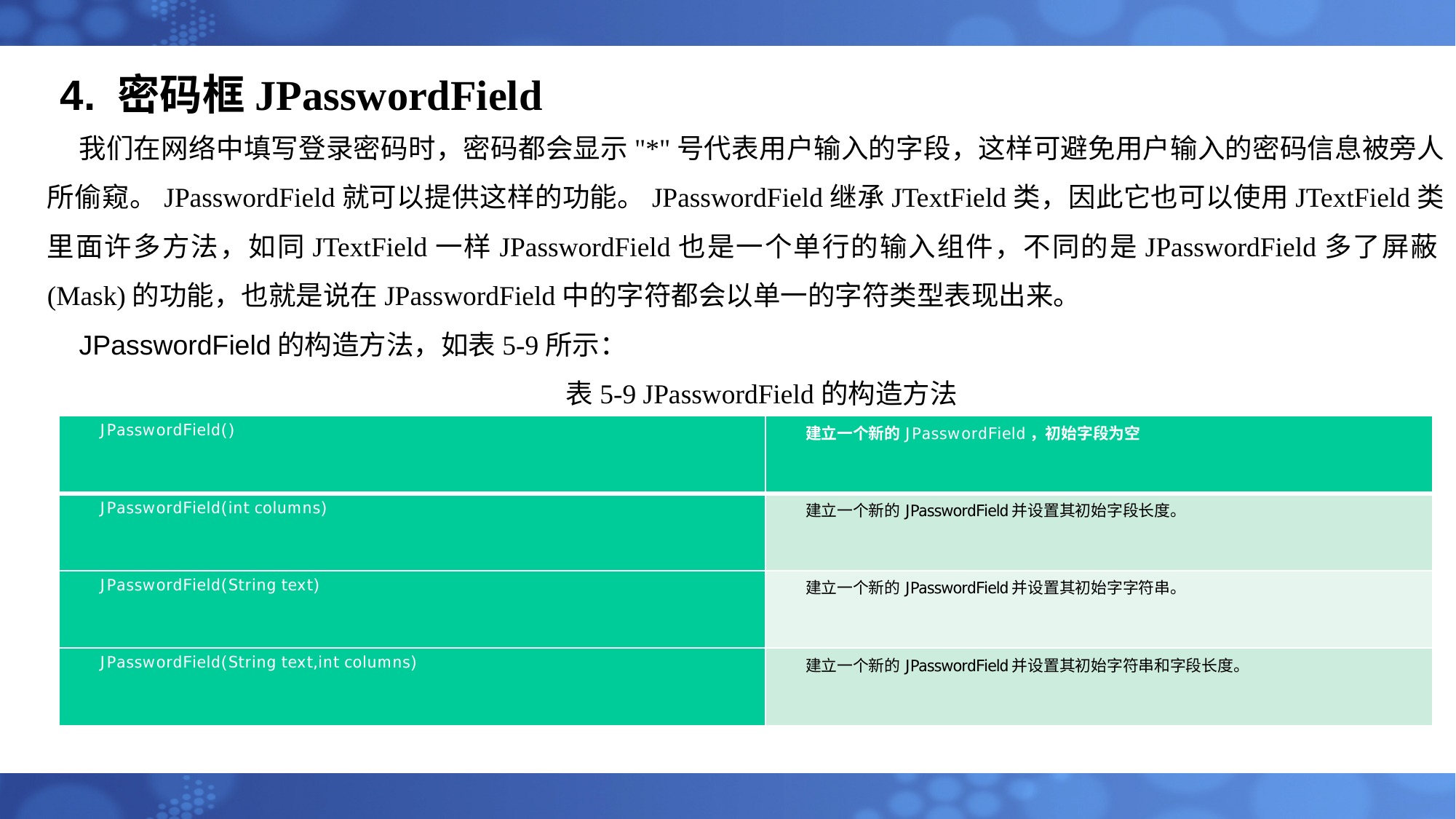

# 4. 密码框JPasswordField
我们在网络中填写登录密码时，密码都会显示"*"号代表用户输入的字段，这样可避免用户输入的密码信息被旁人所偷窥。JPasswordField就可以提供这样的功能。JPasswordField继承JTextField类，因此它也可以使用JTextField类里面许多方法，如同JTextField一样JPasswordField也是一个单行的输入组件，不同的是JPasswordField多了屏蔽(Mask)的功能，也就是说在JPasswordField中的字符都会以单一的字符类型表现出来。
JPasswordField的构造方法，如表5-9所示：
表5-9 JPasswordField的构造方法
| JPasswordField() | 建立一个新的JPasswordField，初始字段为空 |
| --- | --- |
| JPasswordField(int columns) | 建立一个新的JPasswordField并设置其初始字段长度。 |
| JPasswordField(String text) | 建立一个新的JPasswordField并设置其初始字字符串。 |
| JPasswordField(String text,int columns) | 建立一个新的JPasswordField并设置其初始字符串和字段长度。 |